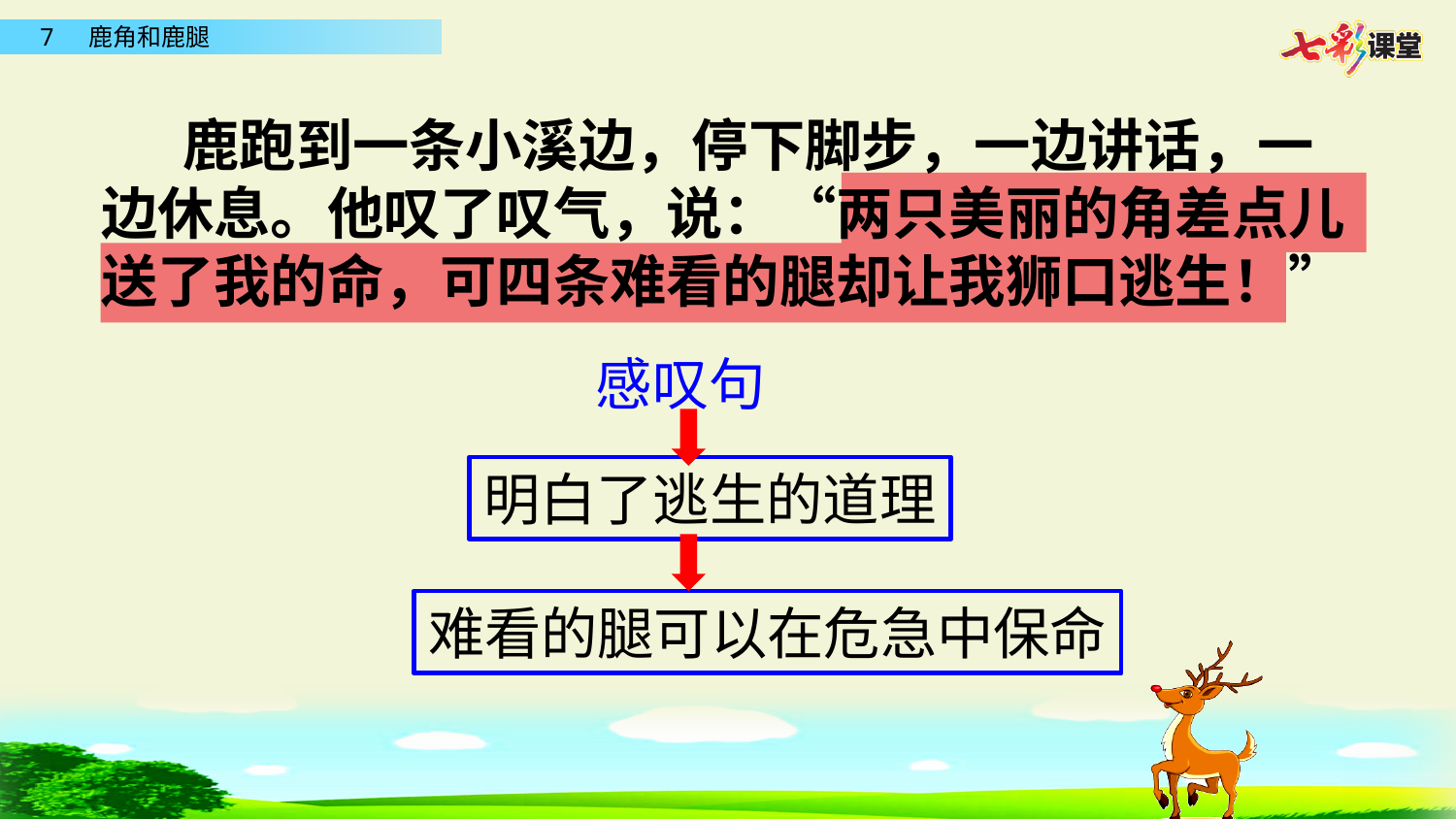

鹿跑到一条小溪边，停下脚步，一边讲话，一边休息。他叹了叹气，说：“两只美丽的角差点儿送了我的命，可四条难看的腿却让我狮口逃生！”

感叹句

明白了逃生的道理

难看的腿可以在危急中保命